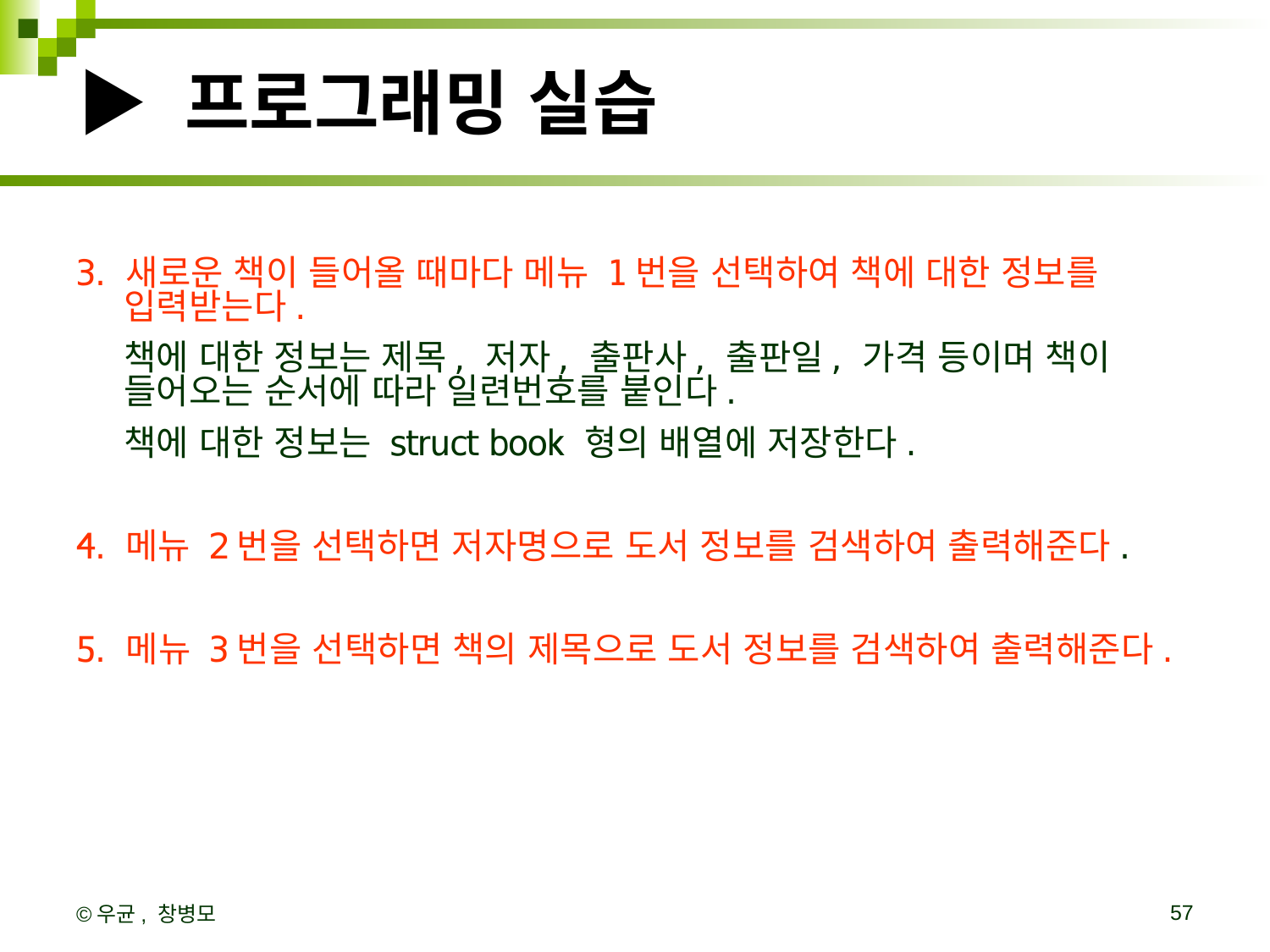

# ▶ 프로그래밍 실습

3. 새로운 책이 들어올 때마다 메뉴 1번을 선택하여 책에 대한 정보를 입력받는다.
	책에 대한 정보는 제목, 저자, 출판사, 출판일, 가격 등이며 책이 들어오는 순서에 따라 일련번호를 붙인다.
	책에 대한 정보는 struct book 형의 배열에 저장한다.

4. 메뉴 2번을 선택하면 저자명으로 도서 정보를 검색하여 출력해준다.

5. 메뉴 3번을 선택하면 책의 제목으로 도서 정보를 검색하여 출력해준다.

©우균, 창병모
57